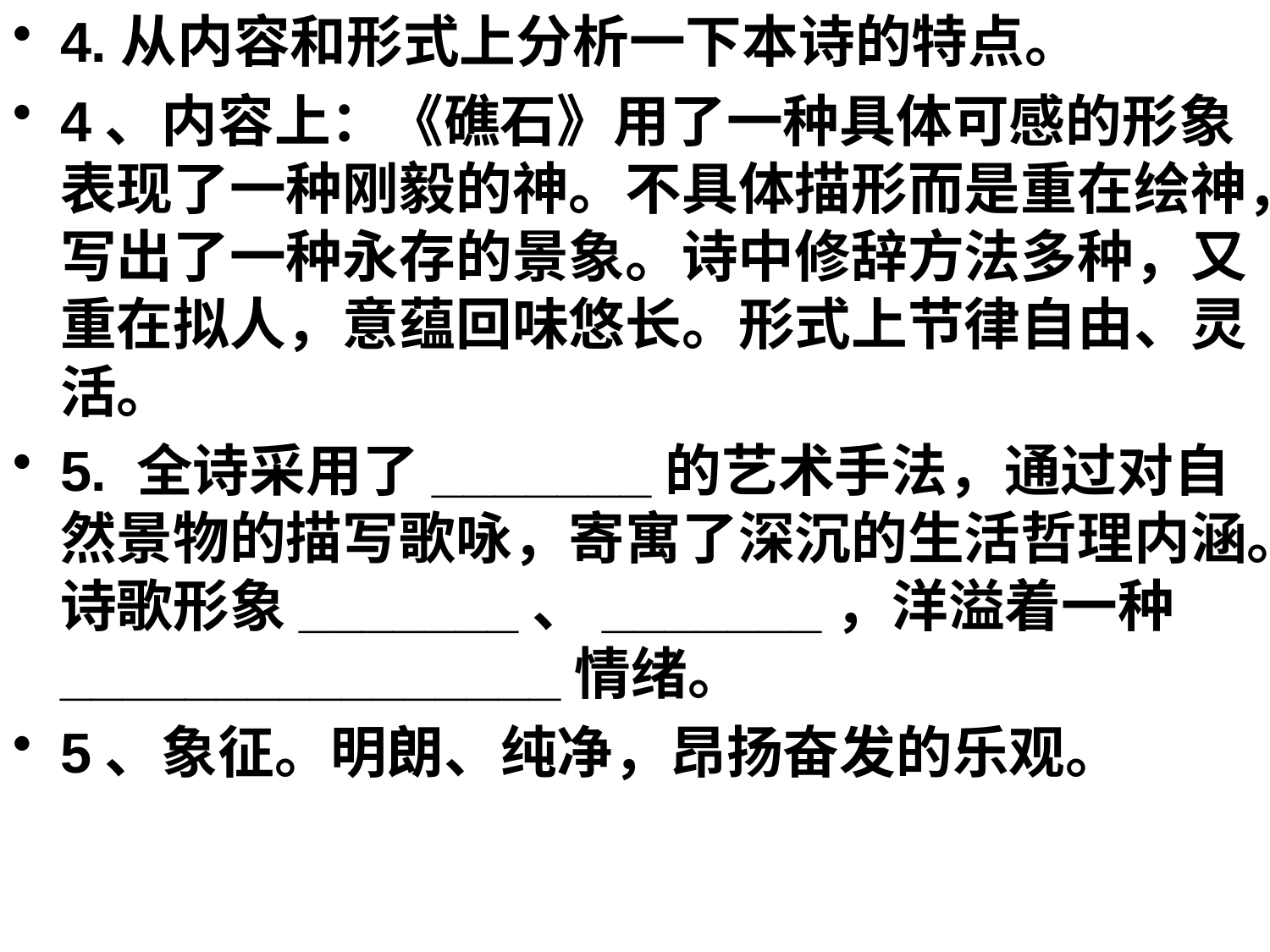

4.从内容和形式上分析一下本诗的特点。
4、内容上：《礁石》用了一种具体可感的形象表现了一种刚毅的神。不具体描形而是重在绘神，写出了一种永存的景象。诗中修辞方法多种，又重在拟人，意蕴回味悠长。形式上节律自由、灵活。
5. 全诗采用了_______的艺术手法，通过对自然景物的描写歌咏，寄寓了深沉的生活哲理内涵。诗歌形象_______、_______，洋溢着一种________________情绪。
5、象征。明朗、纯净，昂扬奋发的乐观。